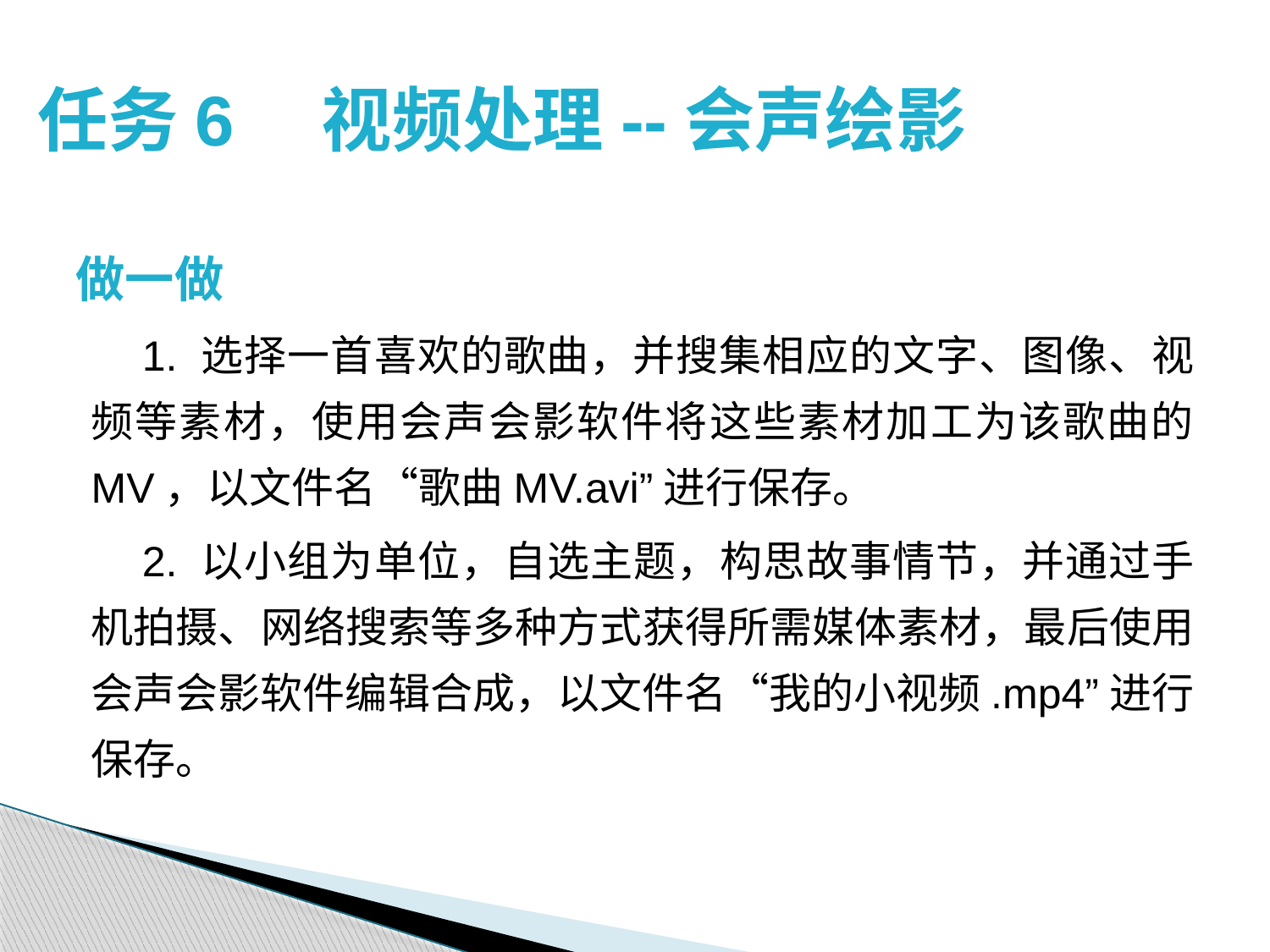

# 任务6　视频处理--会声绘影
做一做
    1. 选择一首喜欢的歌曲，并搜集相应的文字、图像、视频等素材，使用会声会影软件将这些素材加工为该歌曲的 MV，以文件名“歌曲MV.avi”进行保存。
    2. 以小组为单位，自选主题，构思故事情节，并通过手机拍摄、网络搜索等多种方式获得所需媒体素材，最后使用会声会影软件编辑合成，以文件名“我的小视频.mp4”进行保存。